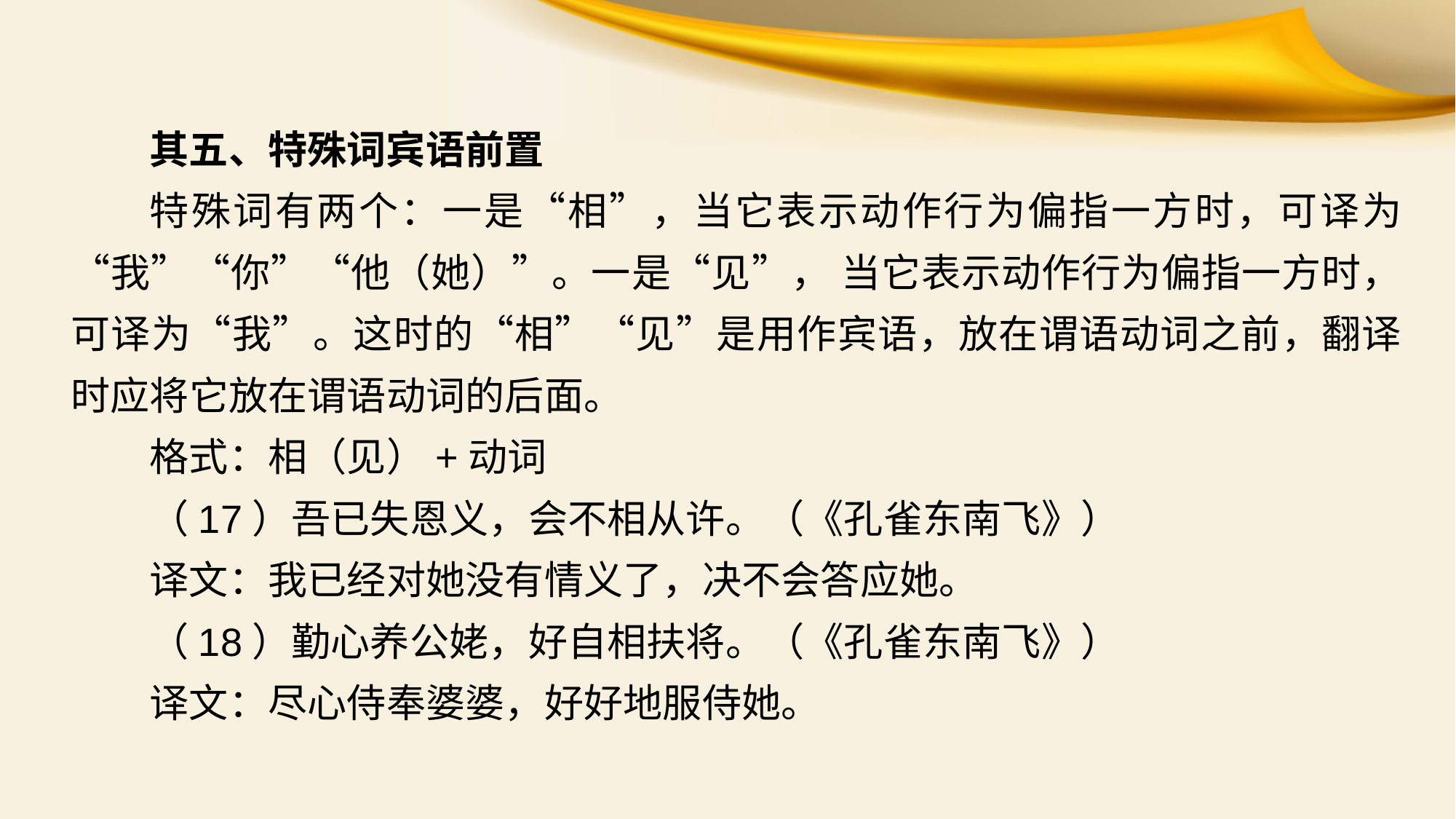

其五、特殊词宾语前置
特殊词有两个：一是“相”，当它表示动作行为偏指一方时，可译为“我”“你”“他（她）”。一是“见”， 当它表示动作行为偏指一方时，可译为“我”。这时的“相”“见”是用作宾语，放在谓语动词之前，翻译时应将它放在谓语动词的后面。
格式：相（见）+动词
（17）吾已失恩义，会不相从许。（《孔雀东南飞》）
译文：我已经对她没有情义了，决不会答应她。
（18）勤心养公姥，好自相扶将。（《孔雀东南飞》）
译文：尽心侍奉婆婆，好好地服侍她。